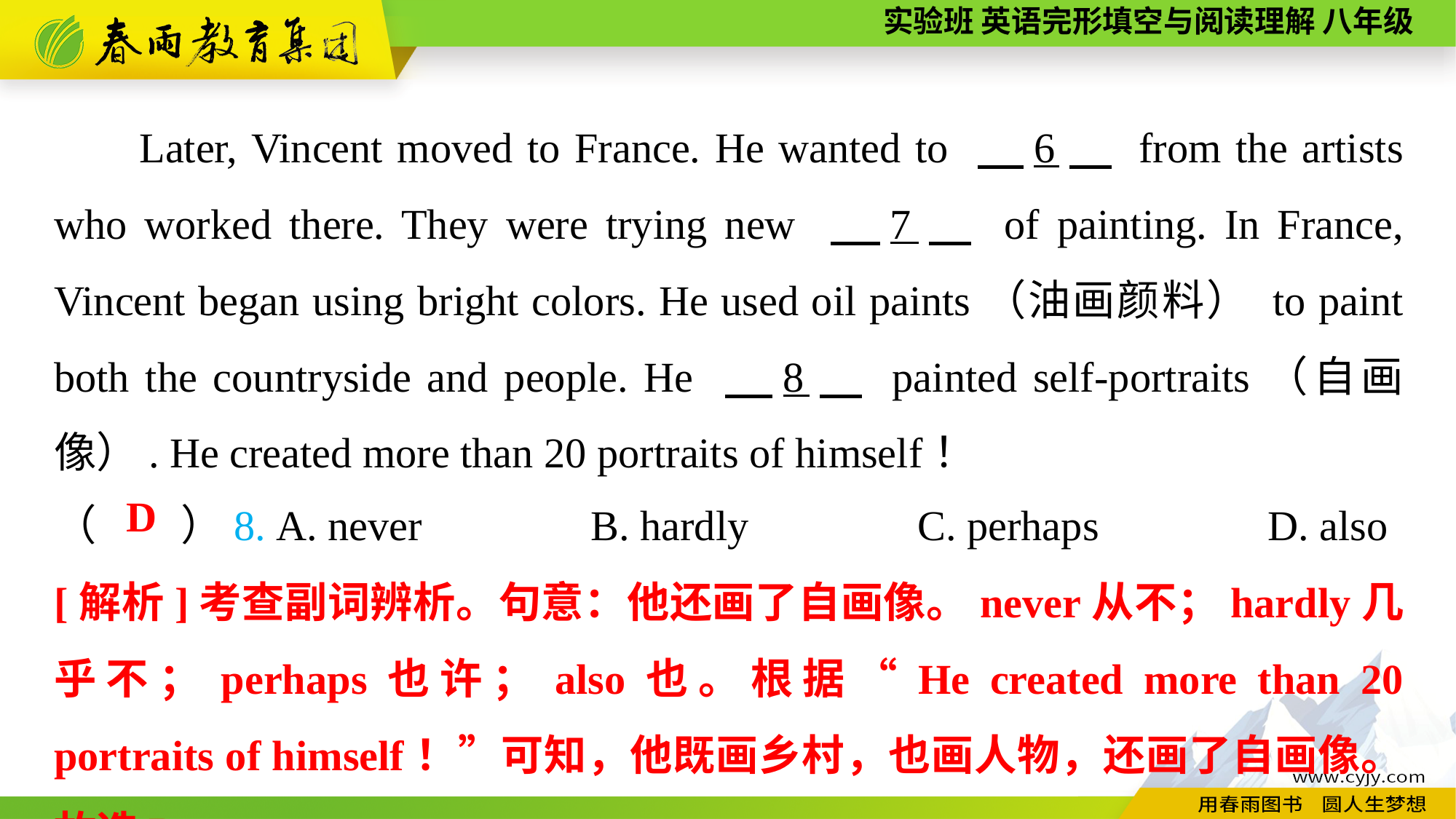

Later, Vincent moved to France. He wanted to 　6　 from the artists who worked there. They were trying new 　7　 of painting. In France, Vincent began using bright colors. He used oil paints（油画颜料） to paint both the countryside and people. He 　8　 painted self-portraits（自画像）. He created more than 20 portraits of himself！
（　　）8. A. never                B. hardly                C. perhaps                D. also
D
[解析]考查副词辨析。句意：他还画了自画像。never从不；hardly几乎不；perhaps也许；also也。根据“He created more than 20 portraits of himself！”可知，他既画乡村，也画人物，还画了自画像。故选D。